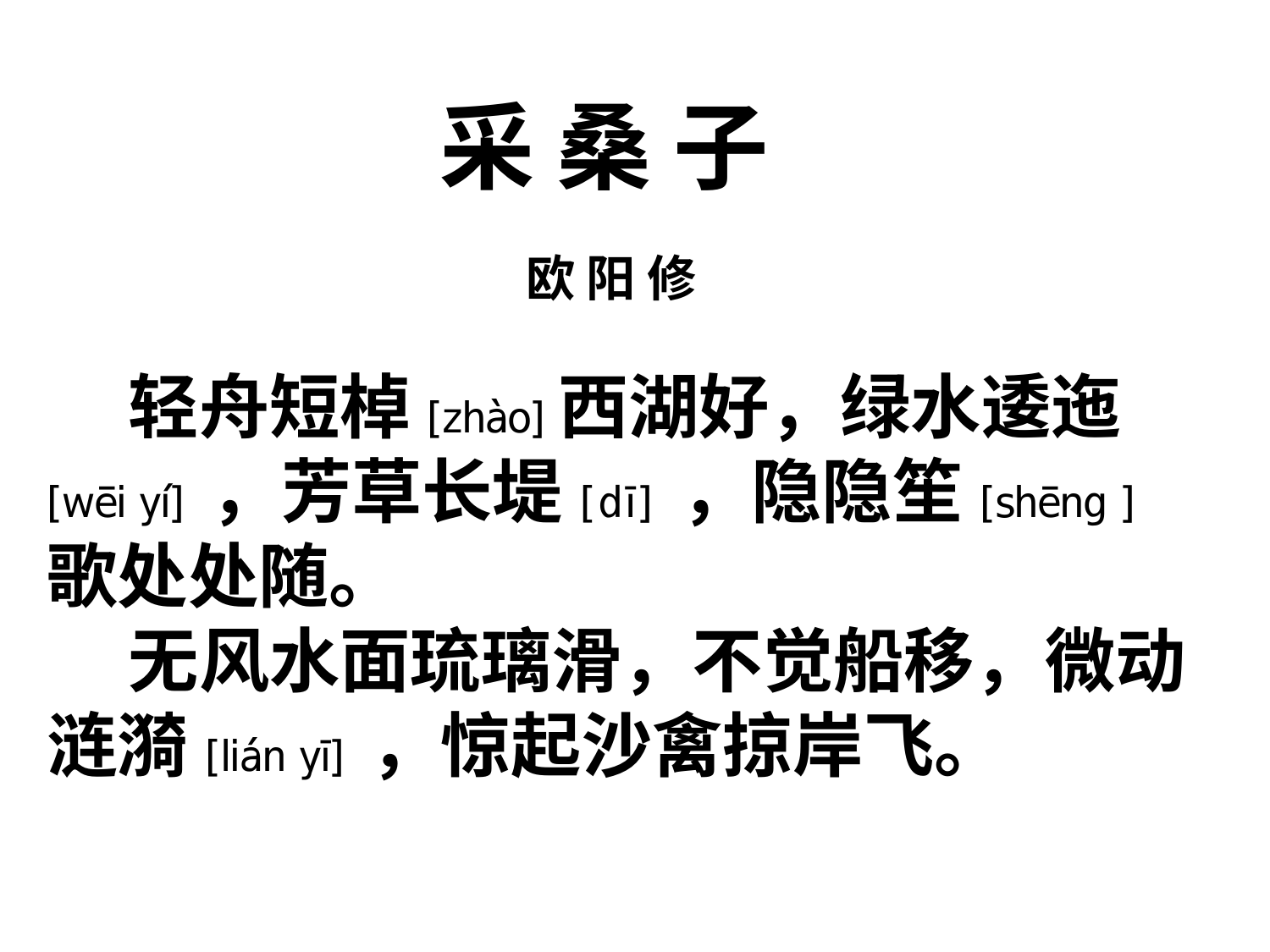

采 桑 子
  欧 阳 修
    轻舟短棹[zhào]西湖好，绿水逶迤[wēi yí] ，芳草长堤[dī] ，隐隐笙[shēng ]歌处处随。
    无风水面琉璃滑，不觉船移，微动涟漪[lián yī] ，惊起沙禽掠岸飞。